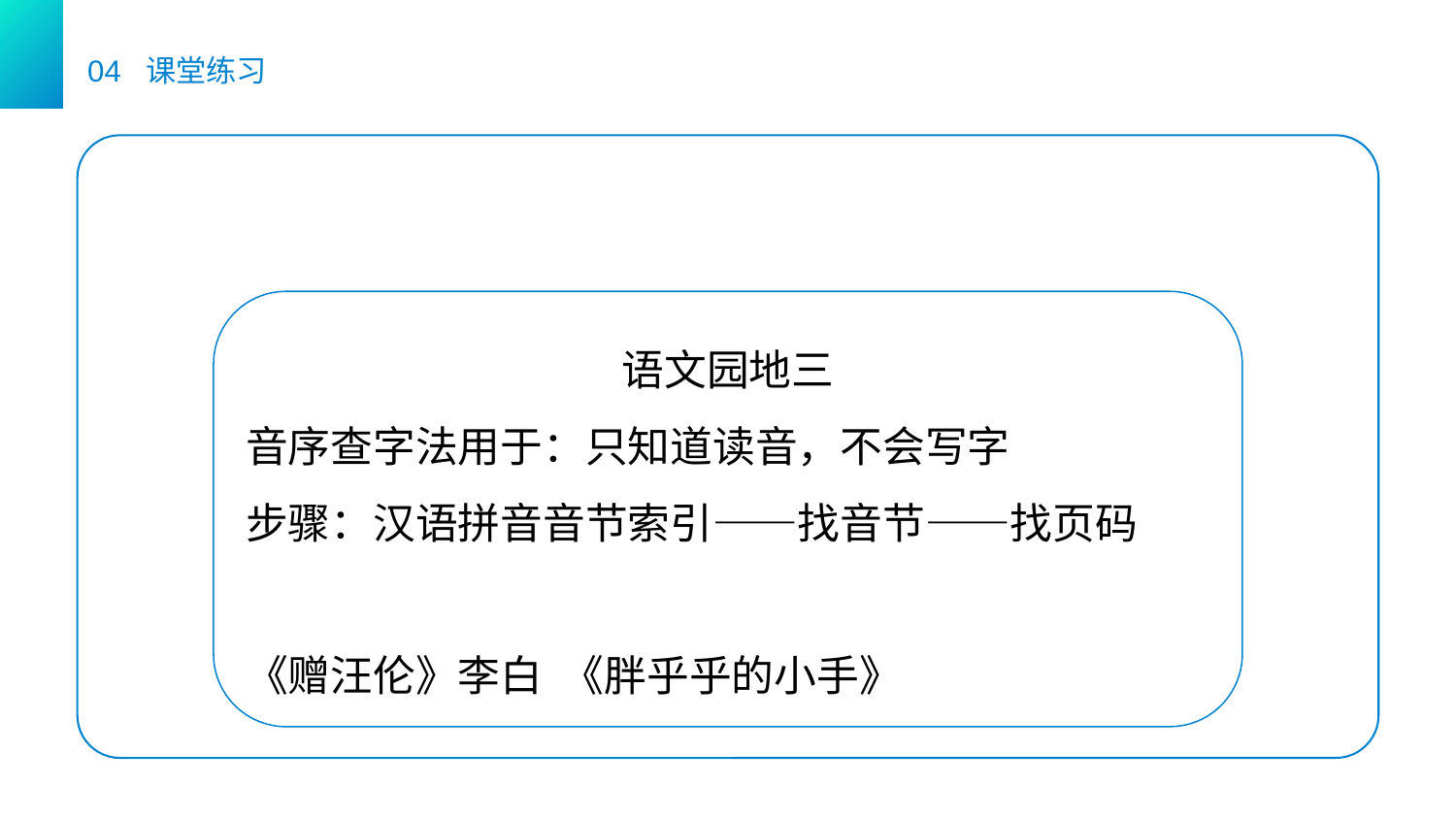

04  课堂练习

语文园地三
音序查字法用于：只知道读音，不会写字
步骤：汉语拼音音节索引——找音节——找页码
《赠汪伦》李白  《胖乎乎的小手》